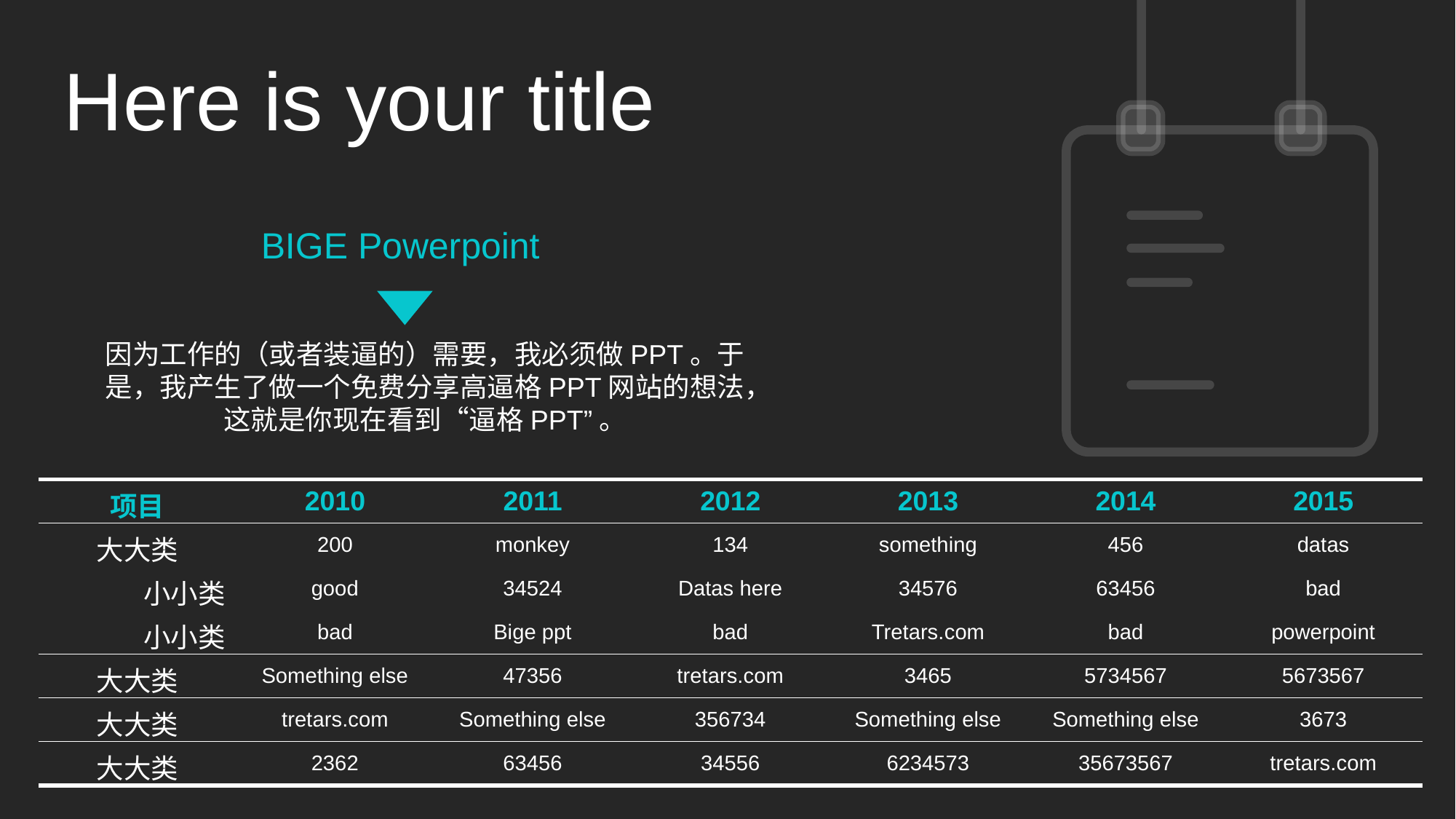

Here is your title
BIGE Powerpoint

因为工作的（或者装逼的）需要，我必须做PPT。于是，我产生了做一个免费分享高逼格PPT网站的想法，这就是你现在看到“逼格PPT”。

| 项目 | 2010 | 2011 | 2012 | 2013 | 2014 | 2015 |
| --- | --- | --- | --- | --- | --- | --- |
| 大大类 | 200 | monkey | 134 | something | 456 | datas |
| 小小类 | good | 34524 | Datas here | 34576 | 63456 | bad |
| 小小类 | bad | Bige ppt | bad | Tretars.com | bad | powerpoint |
| 大大类 | Something else | 47356 | tretars.com | 3465 | 5734567 | 5673567 |
| 大大类 | tretars.com | Something else | 356734 | Something else | Something else | 3673 |
| 大大类 | 2362 | 63456 | 34556 | 6234573 | 35673567 | tretars.com |